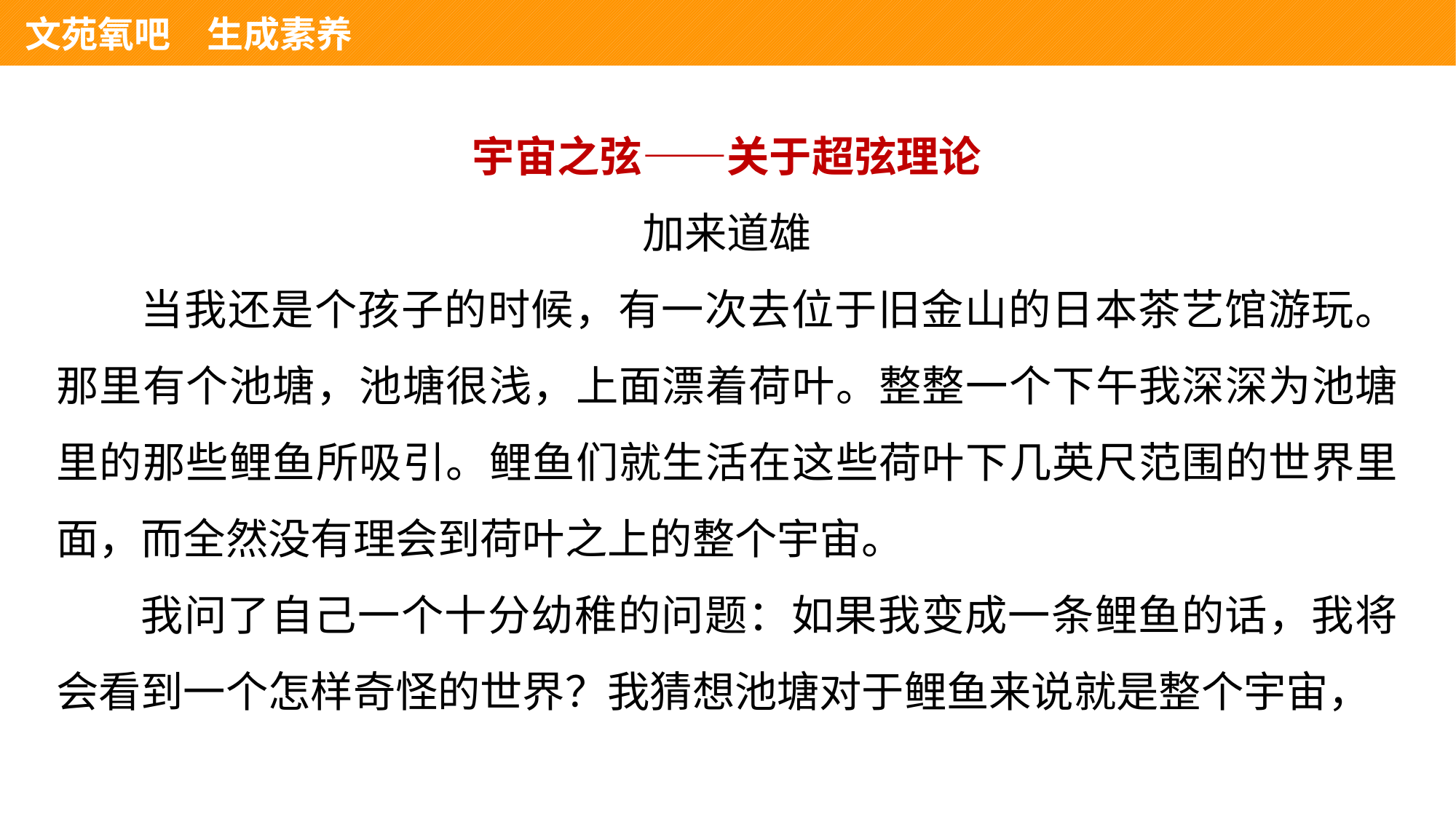

文苑氧吧　生成素养
宇宙之弦——关于超弦理论
加来道雄
当我还是个孩子的时候，有一次去位于旧金山的日本茶艺馆游玩。那里有个池塘，池塘很浅，上面漂着荷叶。整整一个下午我深深为池塘里的那些鲤鱼所吸引。鲤鱼们就生活在这些荷叶下几英尺范围的世界里面，而全然没有理会到荷叶之上的整个宇宙。
我问了自己一个十分幼稚的问题：如果我变成一条鲤鱼的话，我将会看到一个怎样奇怪的世界？我猜想池塘对于鲤鱼来说就是整个宇宙，